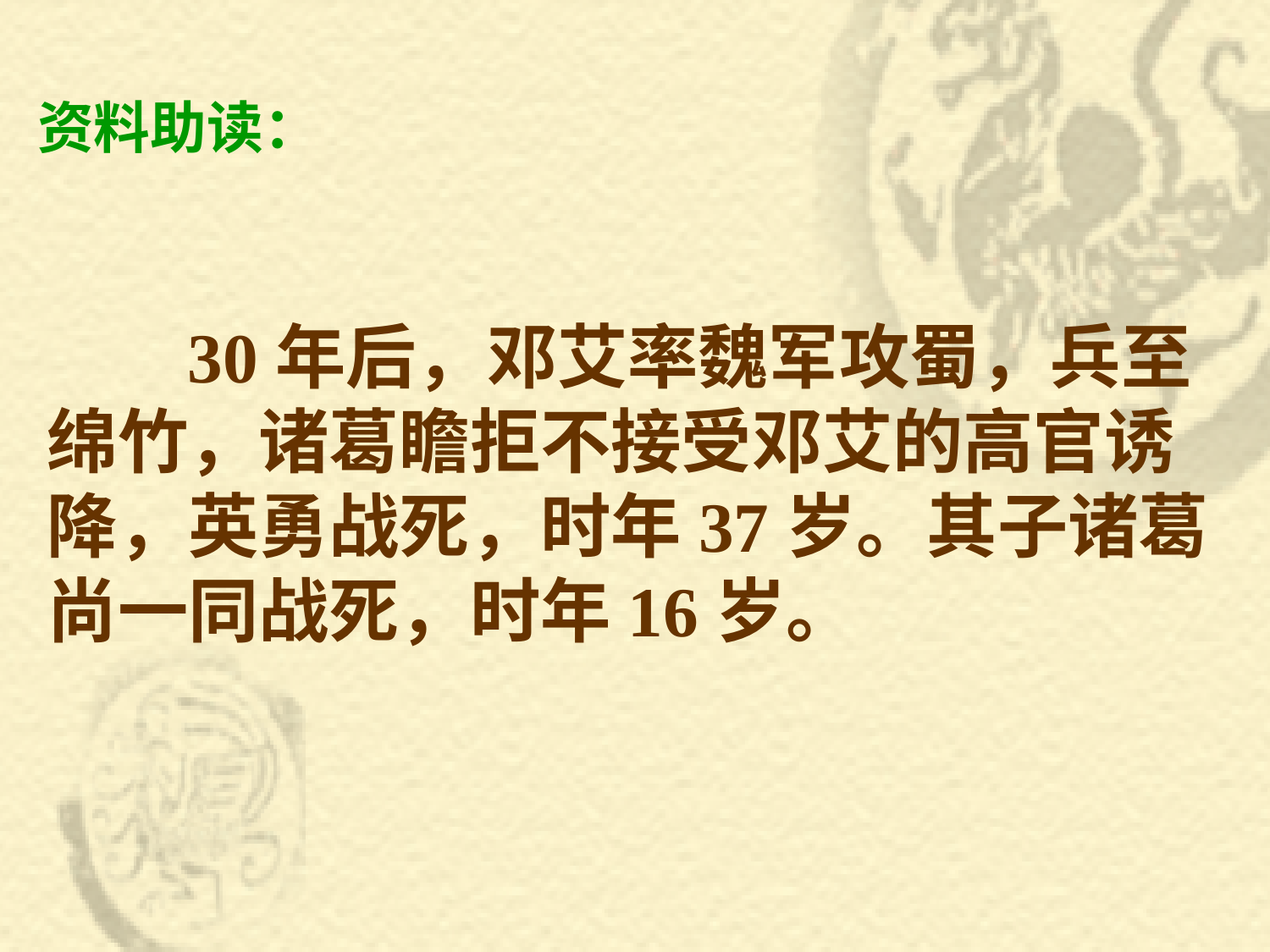

资料助读：
        30年后，邓艾率魏军攻蜀，兵至绵竹，诸葛瞻拒不接受邓艾的高官诱降，英勇战死，时年37岁。其子诸葛尚一同战死，时年16岁。